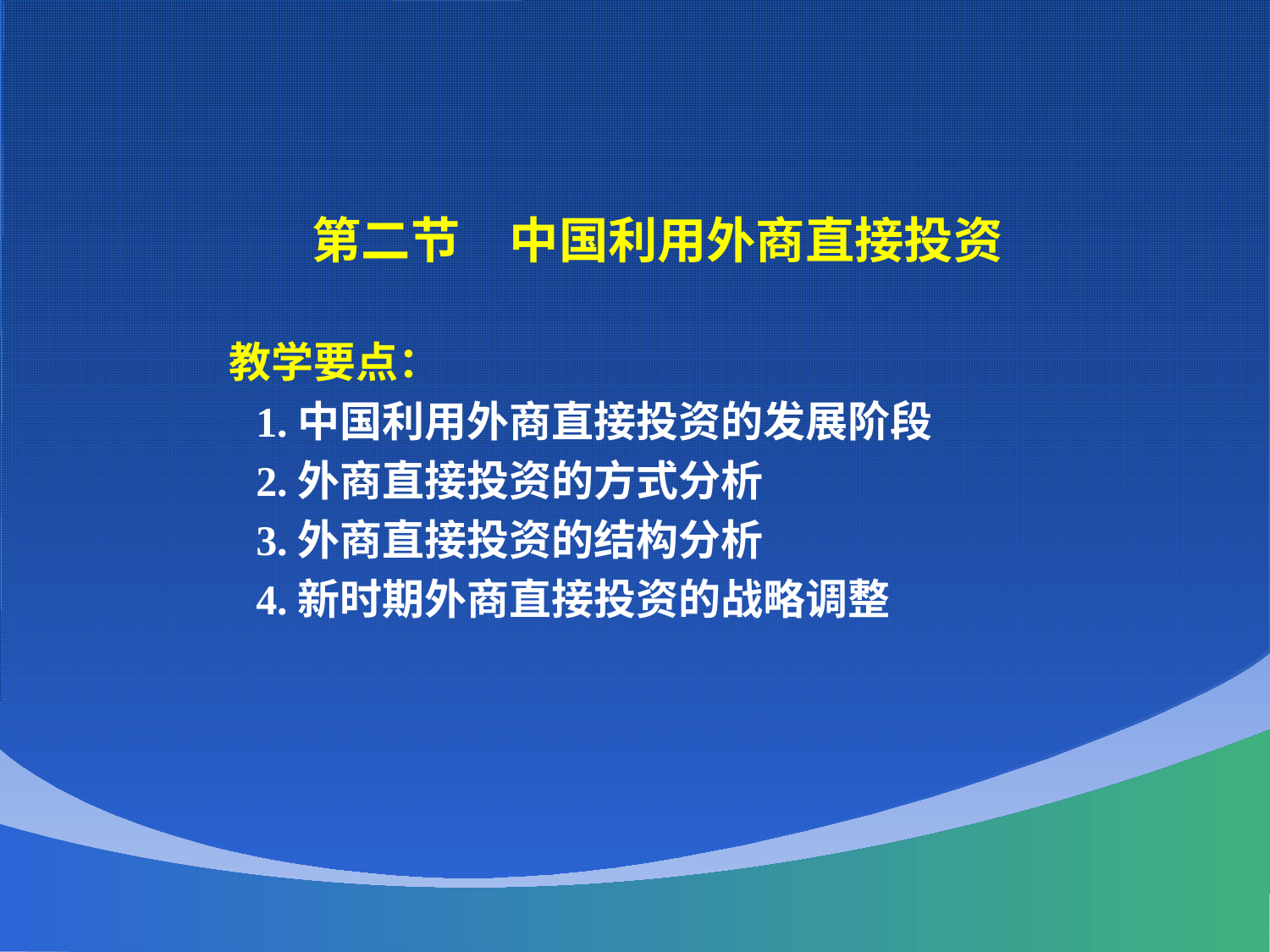

第二节　中国利用外商直接投资

               教学要点：
                 1.中国利用外商直接投资的发展阶段
                 2.外商直接投资的方式分析
                 3.外商直接投资的结构分析
                 4.新时期外商直接投资的战略调整